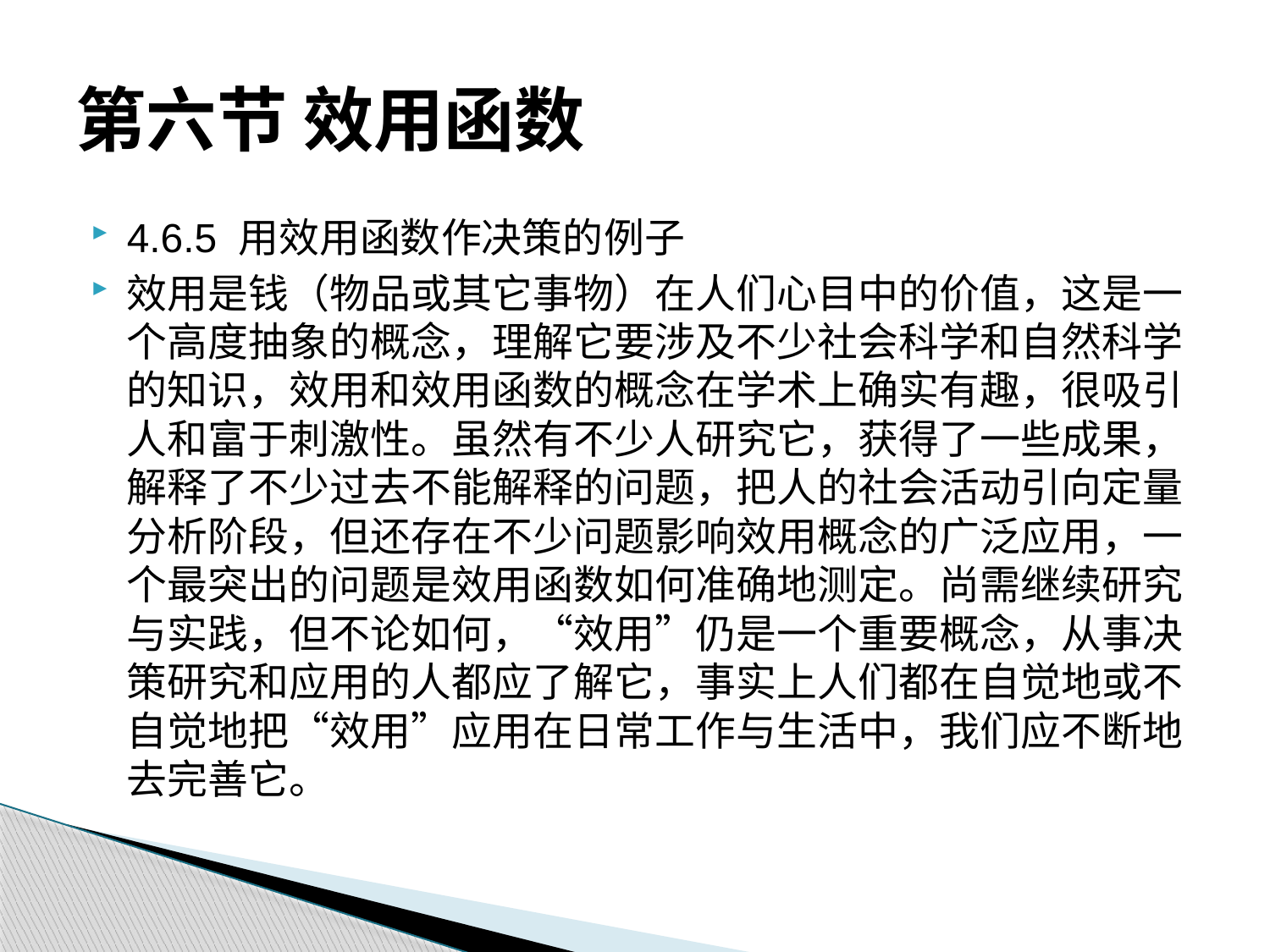

# 第六节 效用函数
4.6.5 用效用函数作决策的例子
效用是钱（物品或其它事物）在人们心目中的价值，这是一个高度抽象的概念，理解它要涉及不少社会科学和自然科学的知识，效用和效用函数的概念在学术上确实有趣，很吸引人和富于刺激性。虽然有不少人研究它，获得了一些成果，解释了不少过去不能解释的问题，把人的社会活动引向定量分析阶段，但还存在不少问题影响效用概念的广泛应用，一个最突出的问题是效用函数如何准确地测定。尚需继续研究与实践，但不论如何，“效用”仍是一个重要概念，从事决策研究和应用的人都应了解它，事实上人们都在自觉地或不自觉地把“效用”应用在日常工作与生活中，我们应不断地去完善它。